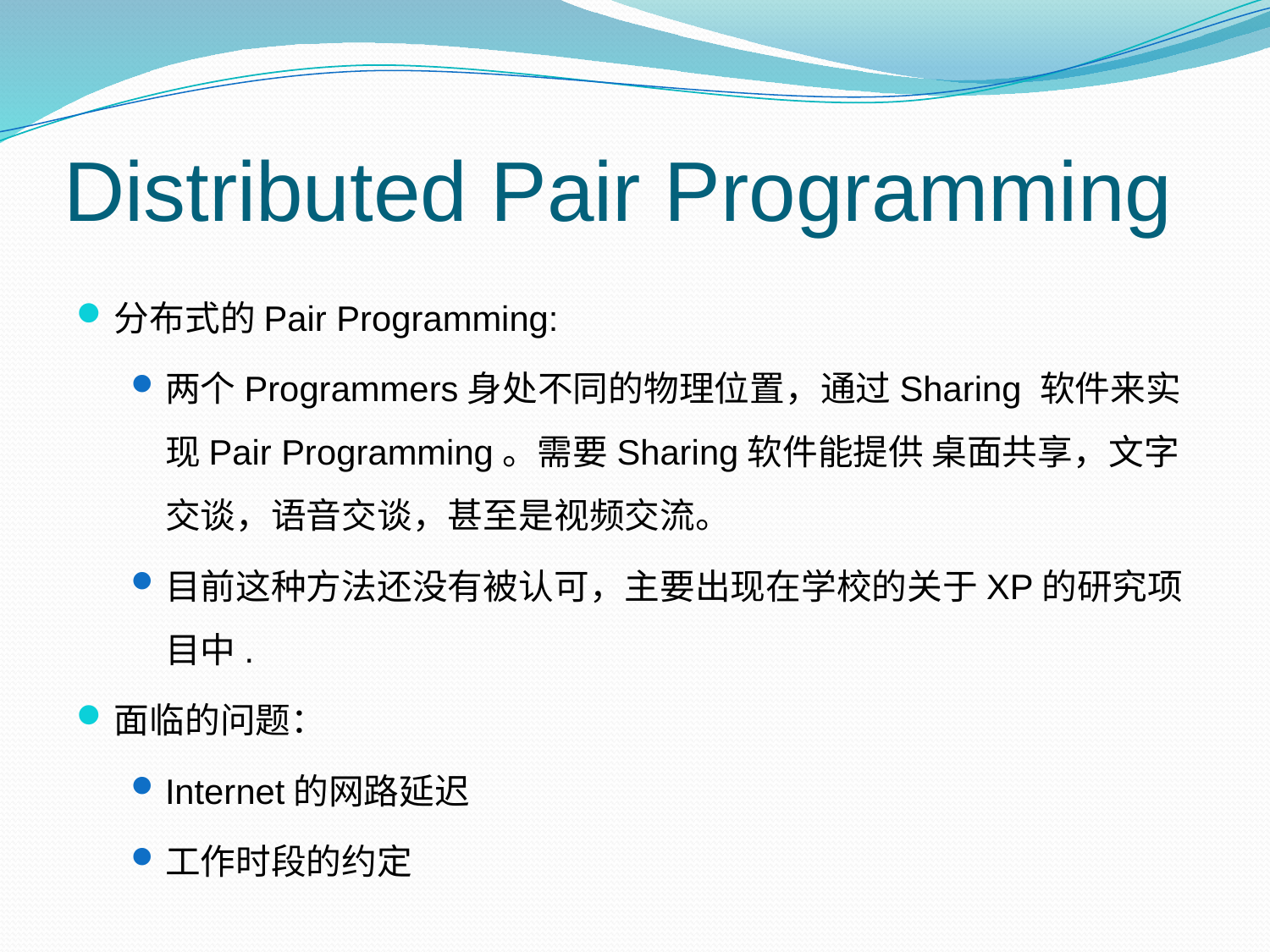

# Distributed Pair Programming
分布式的Pair Programming:
两个Programmers身处不同的物理位置，通过Sharing 软件来实现Pair Programming。需要Sharing软件能提供 桌面共享，文字交谈，语音交谈，甚至是视频交流。
目前这种方法还没有被认可，主要出现在学校的关于XP的研究项目中.
面临的问题：
Internet的网路延迟
工作时段的约定